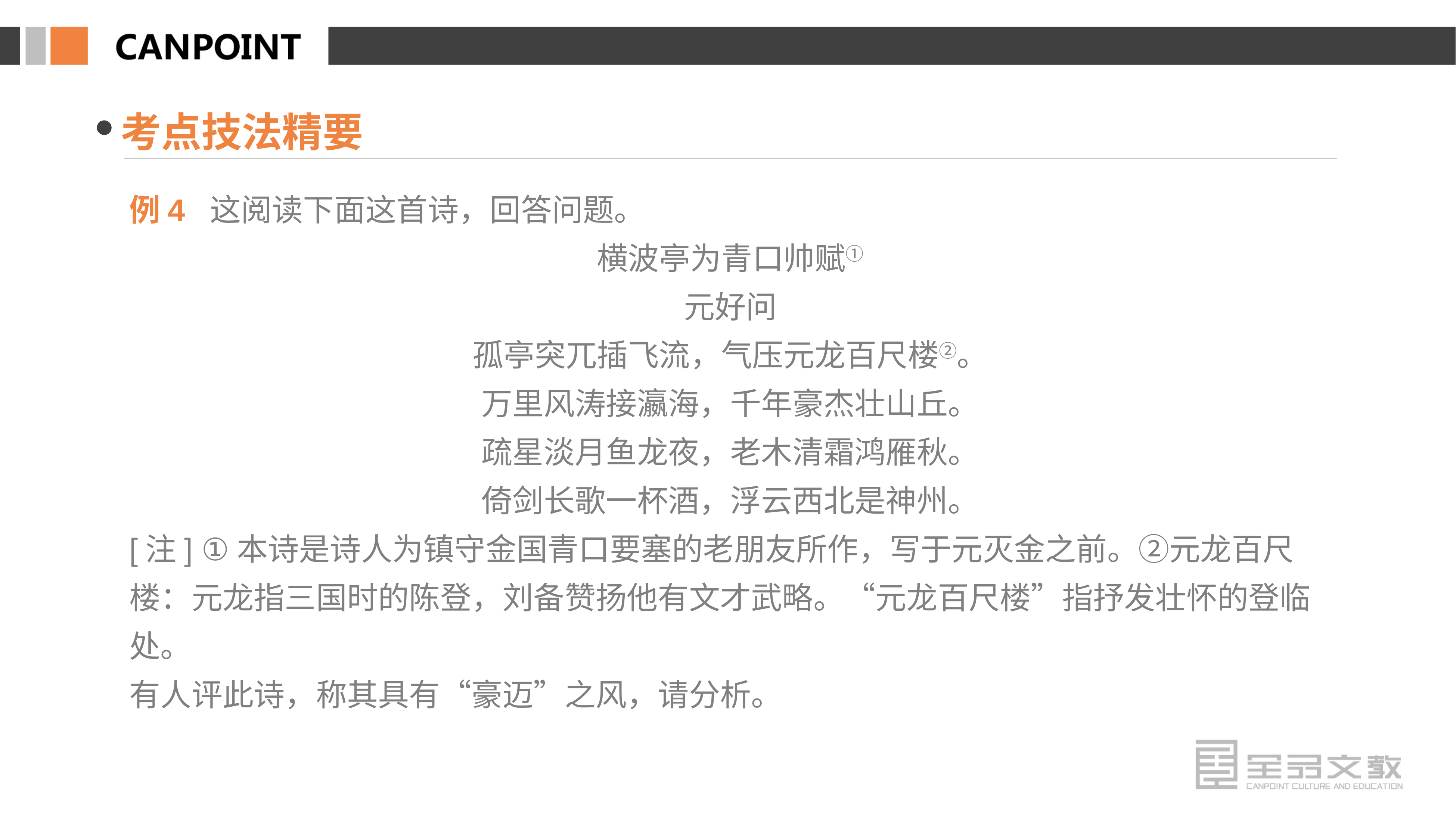

考点技法精要

例4  这阅读下面这首诗，回答问题。
横波亭为青口帅赋①
元好问
孤亭突兀插飞流，气压元龙百尺楼②。
万里风涛接瀛海，千年豪杰壮山丘。
疏星淡月鱼龙夜，老木清霜鸿雁秋。
倚剑长歌一杯酒，浮云西北是神州。
[注] ①本诗是诗人为镇守金国青口要塞的老朋友所作，写于元灭金之前。②元龙百尺楼：元龙指三国时的陈登，刘备赞扬他有文才武略。“元龙百尺楼”指抒发壮怀的登临处。
有人评此诗，称其具有“豪迈”之风，请分析。